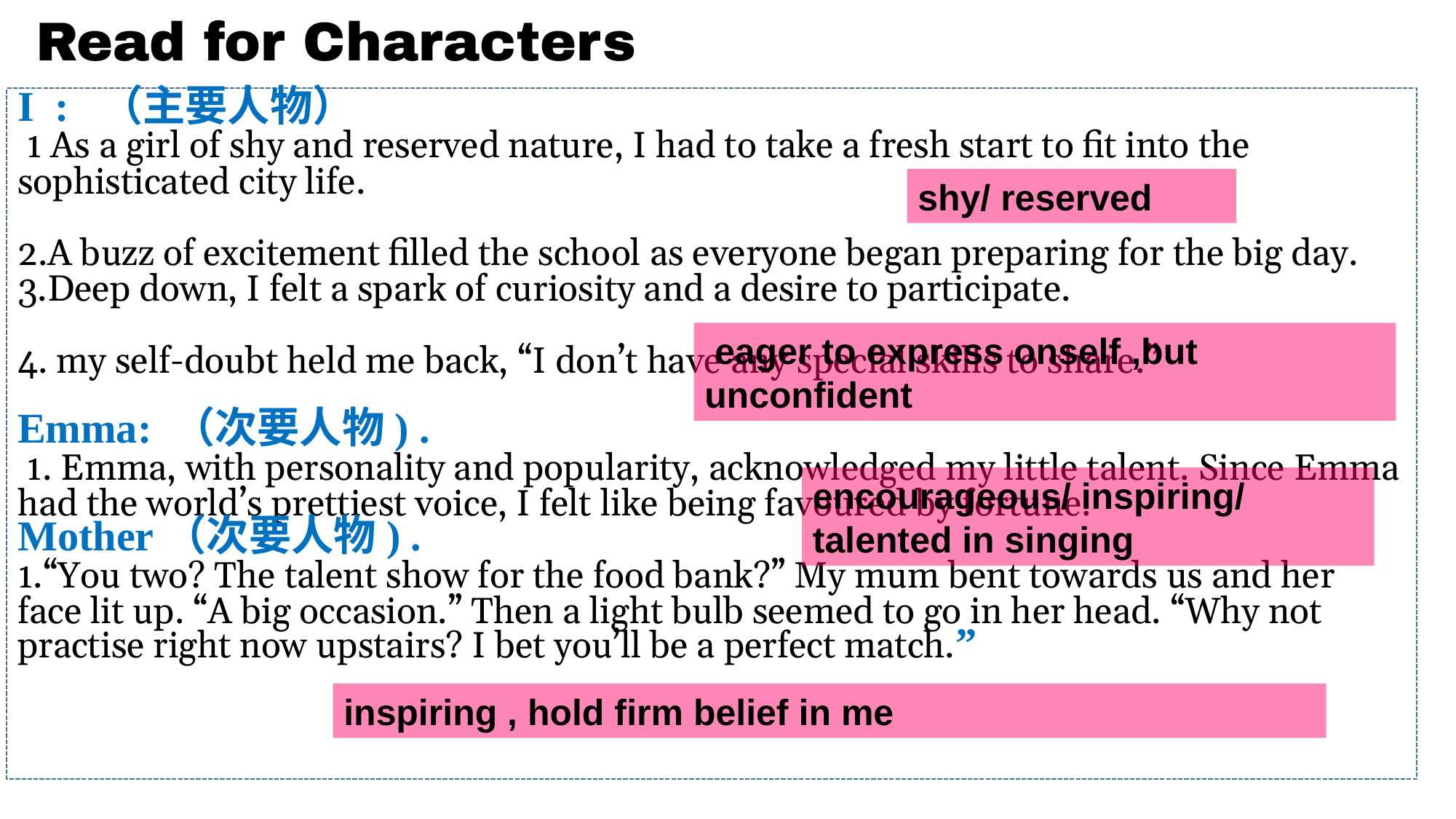

Read for Characters
I  :  （主要人物）
 1 As a girl of shy and reserved nature, I had to take a fresh start to fit into the sophisticated city life.

2.A buzz of excitement filled the school as everyone began preparing for the big day.
3.Deep down, I felt a spark of curiosity and a desire to participate.

4. my self-doubt held me back, “I don’t have any special skills to share.”

Emma: （次要人物) .
 1. Emma, with personality and popularity, acknowledged my little talent. Since Emma had the world’s prettiest voice, I felt like being favoured by fortune.
Mother（次要人物) .
1.“You two? The talent show for the food bank?” My mum bent towards us and her face lit up. “A big occasion.” Then a light bulb seemed to go in her head. “Why not practise right now upstairs? I bet you’ll be a perfect match.”

shy/ reserved
 eager to express onself ,but unconfident

encourageous/ inspiring/ talented in singing

inspiring , hold firm belief in me